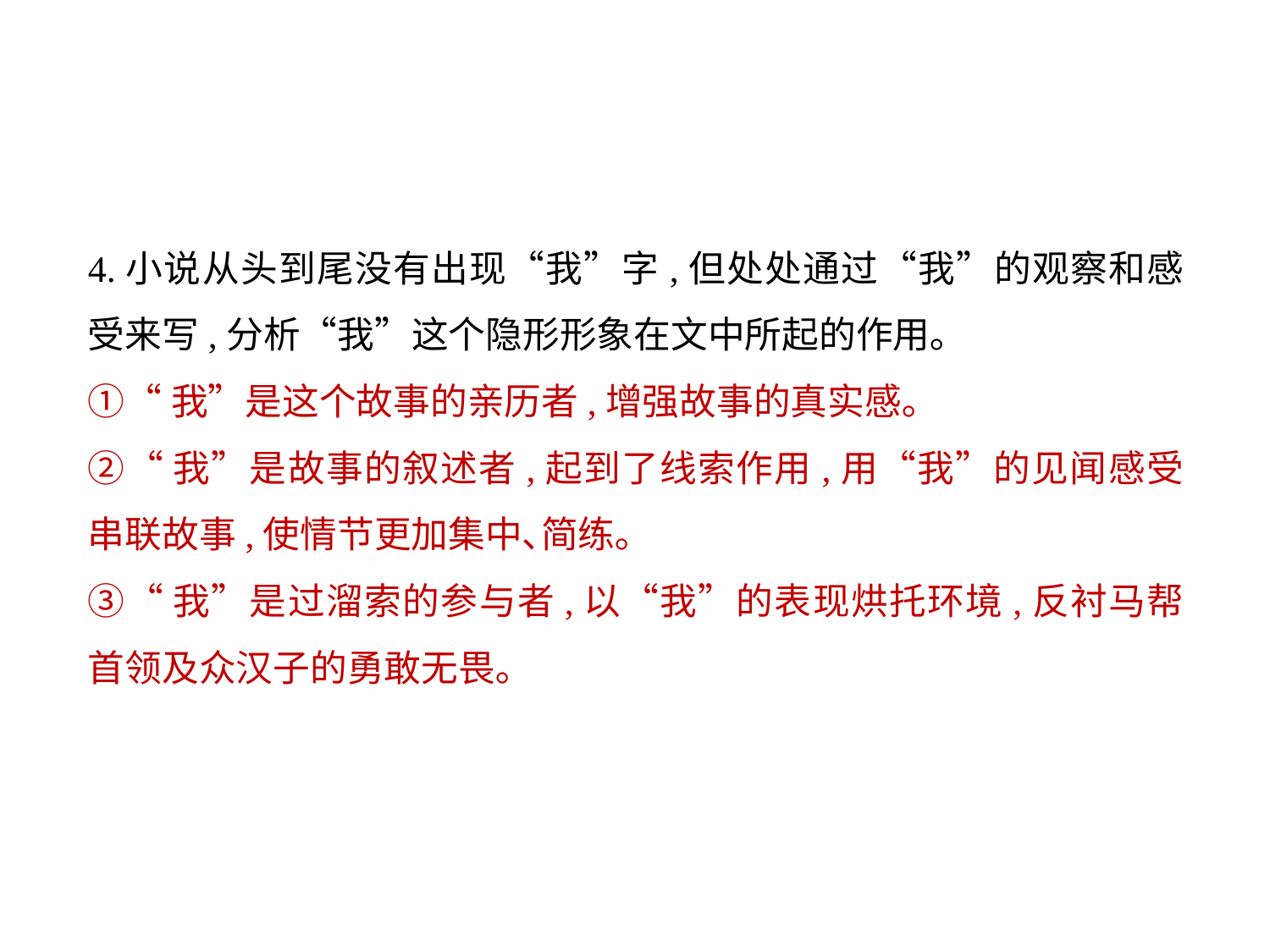

4.小说从头到尾没有出现“我”字,但处处通过“我”的观察和感受来写,分析“我”这个隐形形象在文中所起的作用｡
①“我”是这个故事的亲历者,增强故事的真实感｡
②“我”是故事的叙述者,起到了线索作用,用“我”的见闻感受串联故事,使情节更加集中､简练｡
③“我”是过溜索的参与者,以“我”的表现烘托环境,反衬马帮首领及众汉子的勇敢无畏｡